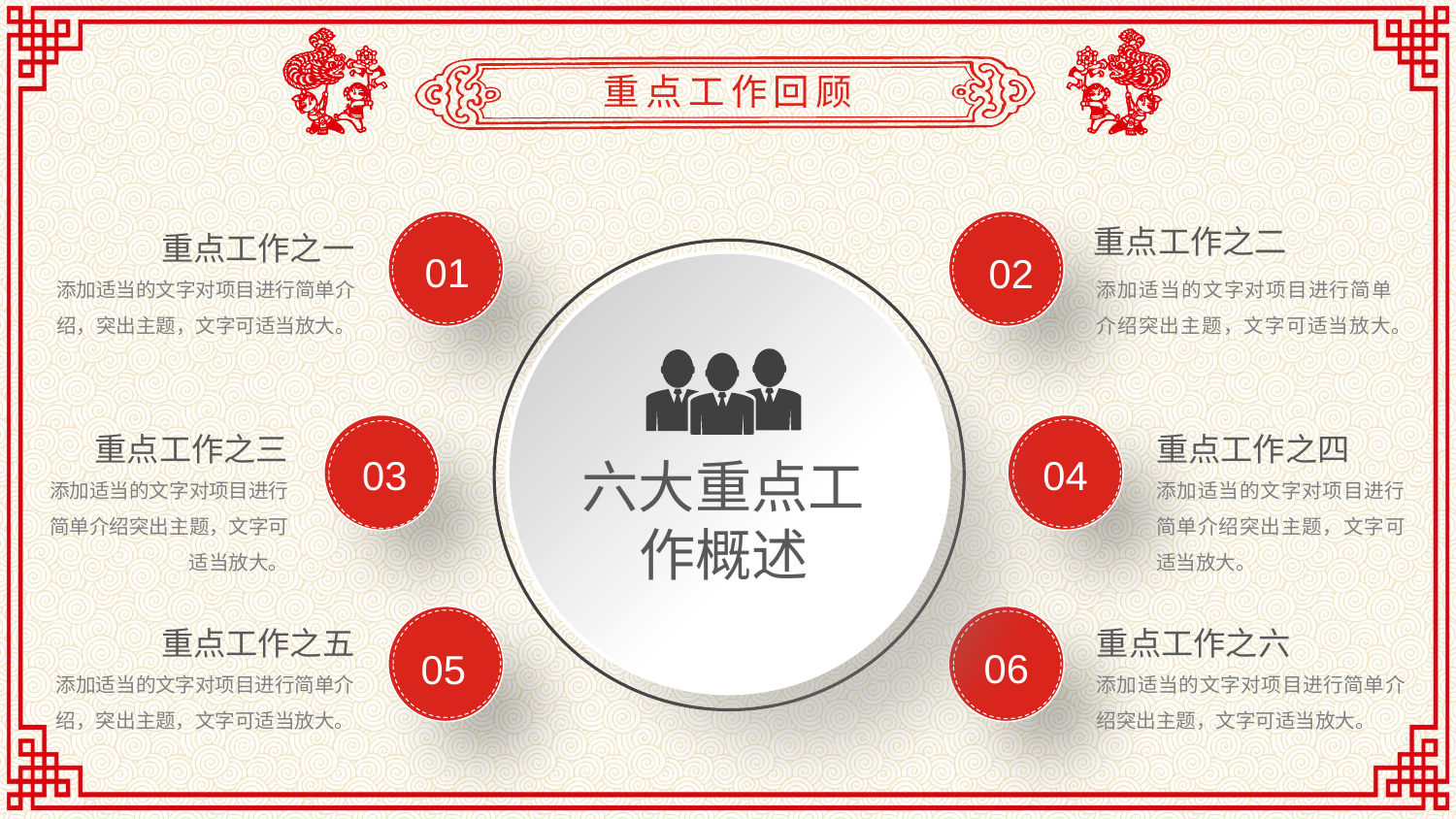

重点工作回顾

重点工作之二
重点工作之一

01
02

添加适当的文字对项目进行简单介绍，突出主题，文字可适当放大。
添加适当的文字对项目进行简单介绍突出主题，文字可适当放大。

重点工作之三
重点工作之四
六大重点工作概述
03
04
添加适当的文字对项目进行简单介绍突出主题，文字可适当放大。
添加适当的文字对项目进行简单介绍突出主题，文字可适当放大。

重点工作之五
重点工作之六
06
05
添加适当的文字对项目进行简单介绍，突出主题，文字可适当放大。
添加适当的文字对项目进行简单介绍突出主题，文字可适当放大。